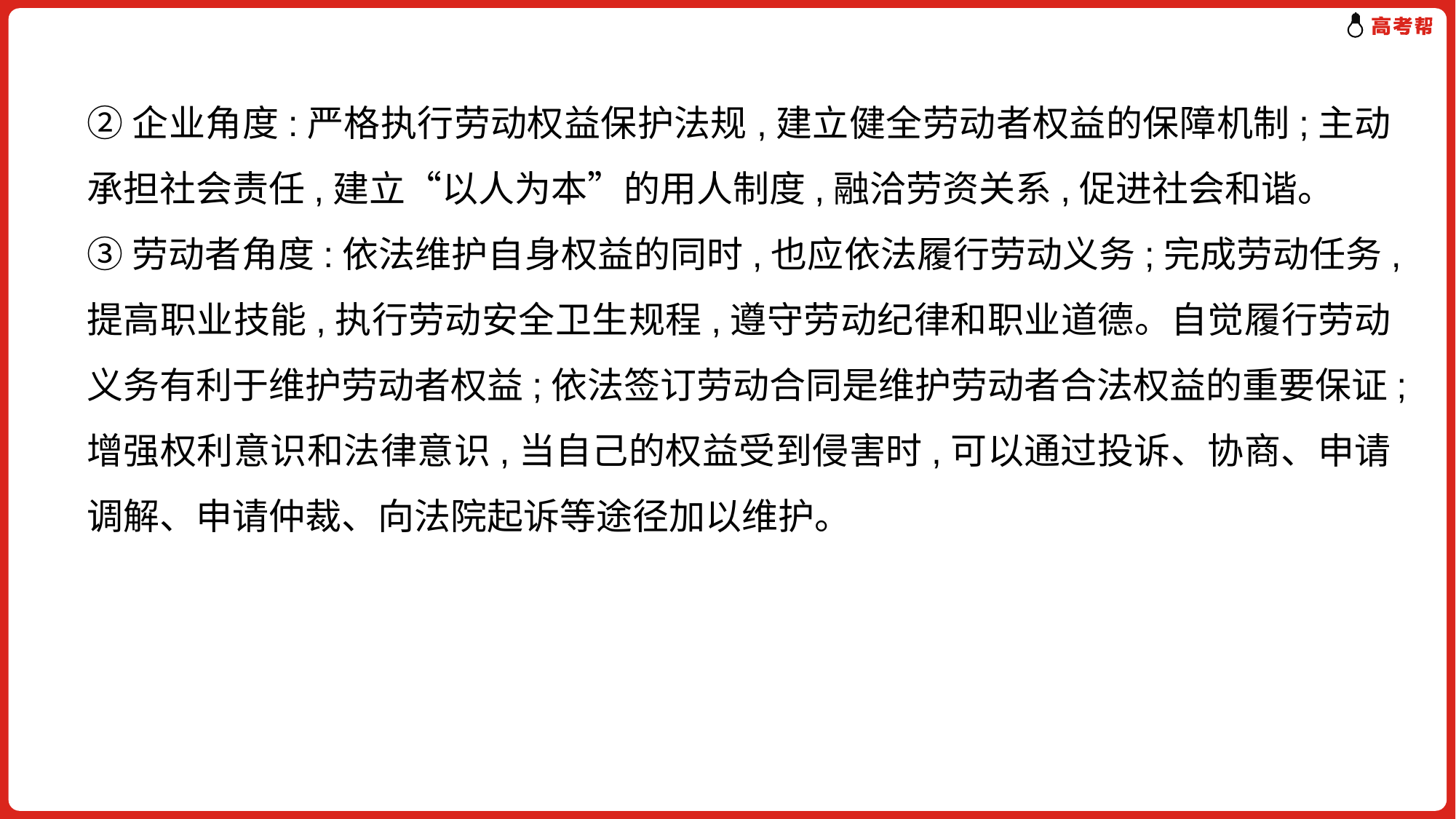

②企业角度:严格执行劳动权益保护法规,建立健全劳动者权益的保障机制;主动承担社会责任,建立“以人为本”的用人制度,融洽劳资关系,促进社会和谐。
③劳动者角度:依法维护自身权益的同时,也应依法履行劳动义务;完成劳动任务,提高职业技能,执行劳动安全卫生规程,遵守劳动纪律和职业道德。自觉履行劳动义务有利于维护劳动者权益;依法签订劳动合同是维护劳动者合法权益的重要保证;增强权利意识和法律意识,当自己的权益受到侵害时,可以通过投诉、协商、申请调解、申请仲裁、向法院起诉等途径加以维护。